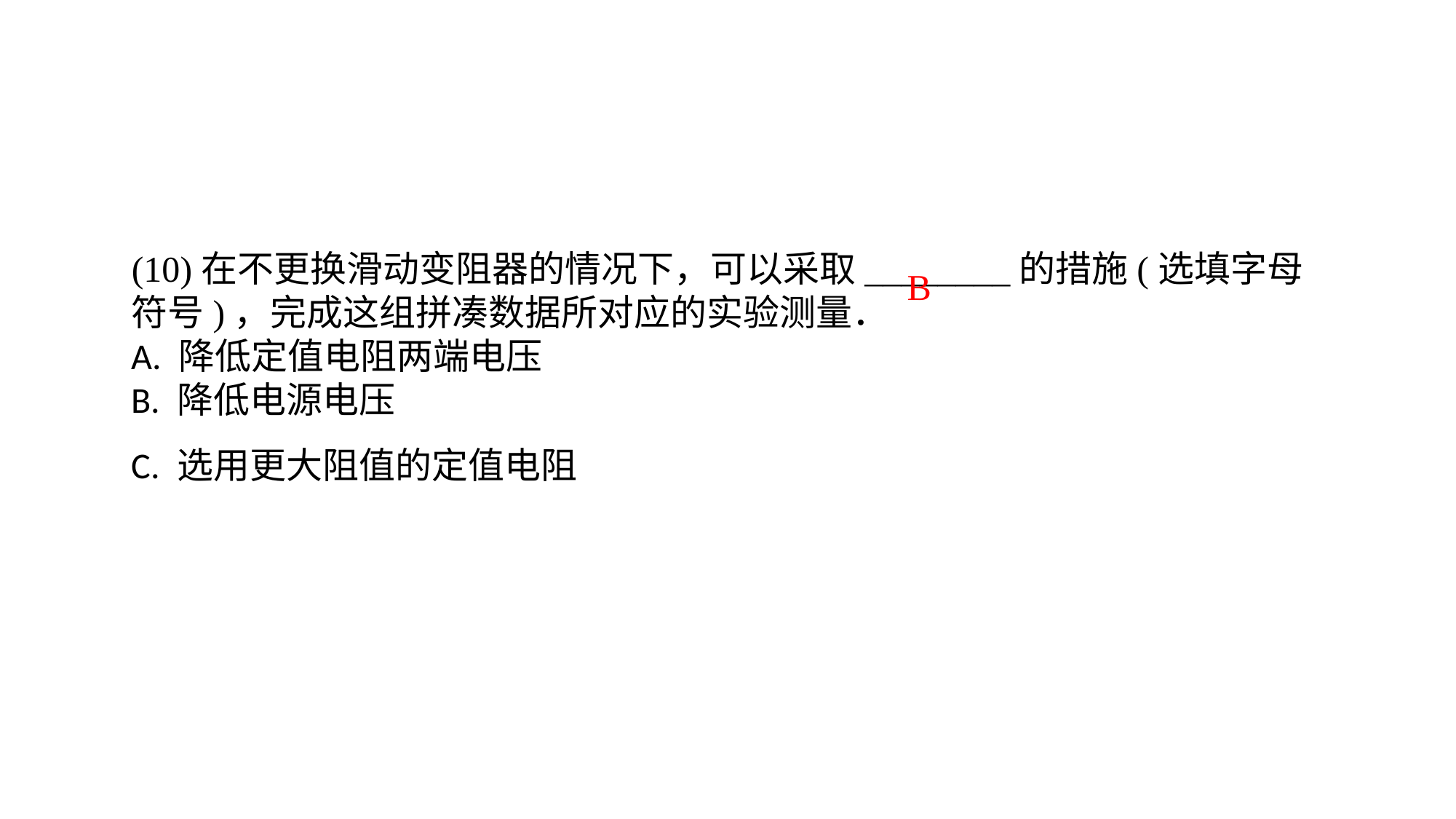

(10)在不更换滑动变阻器的情况下，可以采取________的措施(选填字母符号)，完成这组拼凑数据所对应的实验测量．A. 降低定值电阻两端电压B. 降低电源电压C. 选用更大阻值的定值电阻
B